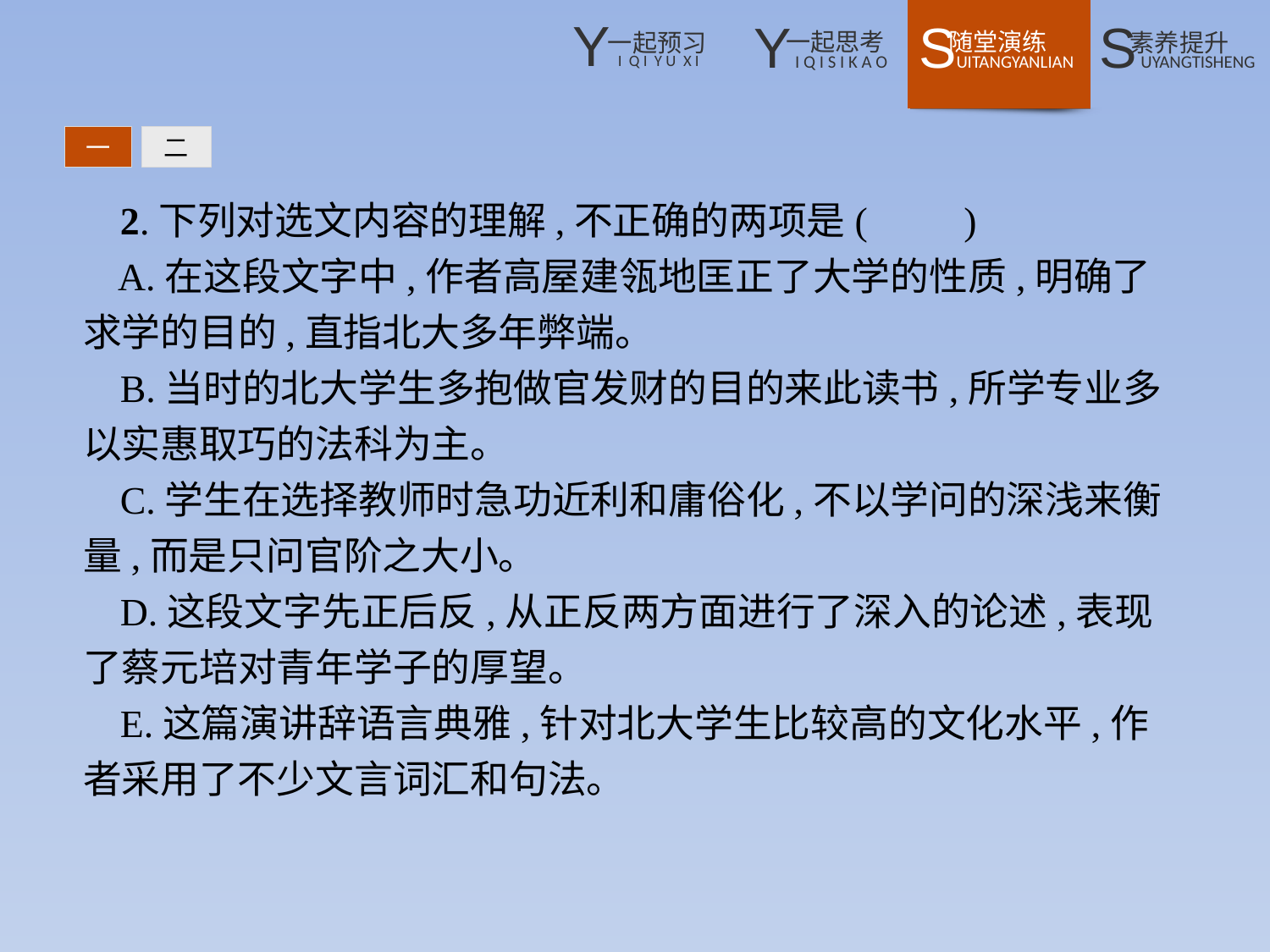

一
二
2.下列对选文内容的理解,不正确的两项是(　　)
A.在这段文字中,作者高屋建瓴地匡正了大学的性质,明确了求学的目的,直指北大多年弊端。
B.当时的北大学生多抱做官发财的目的来此读书,所学专业多以实惠取巧的法科为主。
C.学生在选择教师时急功近利和庸俗化,不以学问的深浅来衡量,而是只问官阶之大小。
D.这段文字先正后反,从正反两方面进行了深入的论述,表现了蔡元培对青年学子的厚望。
E.这篇演讲辞语言典雅,针对北大学生比较高的文化水平,作者采用了不少文言词汇和句法。